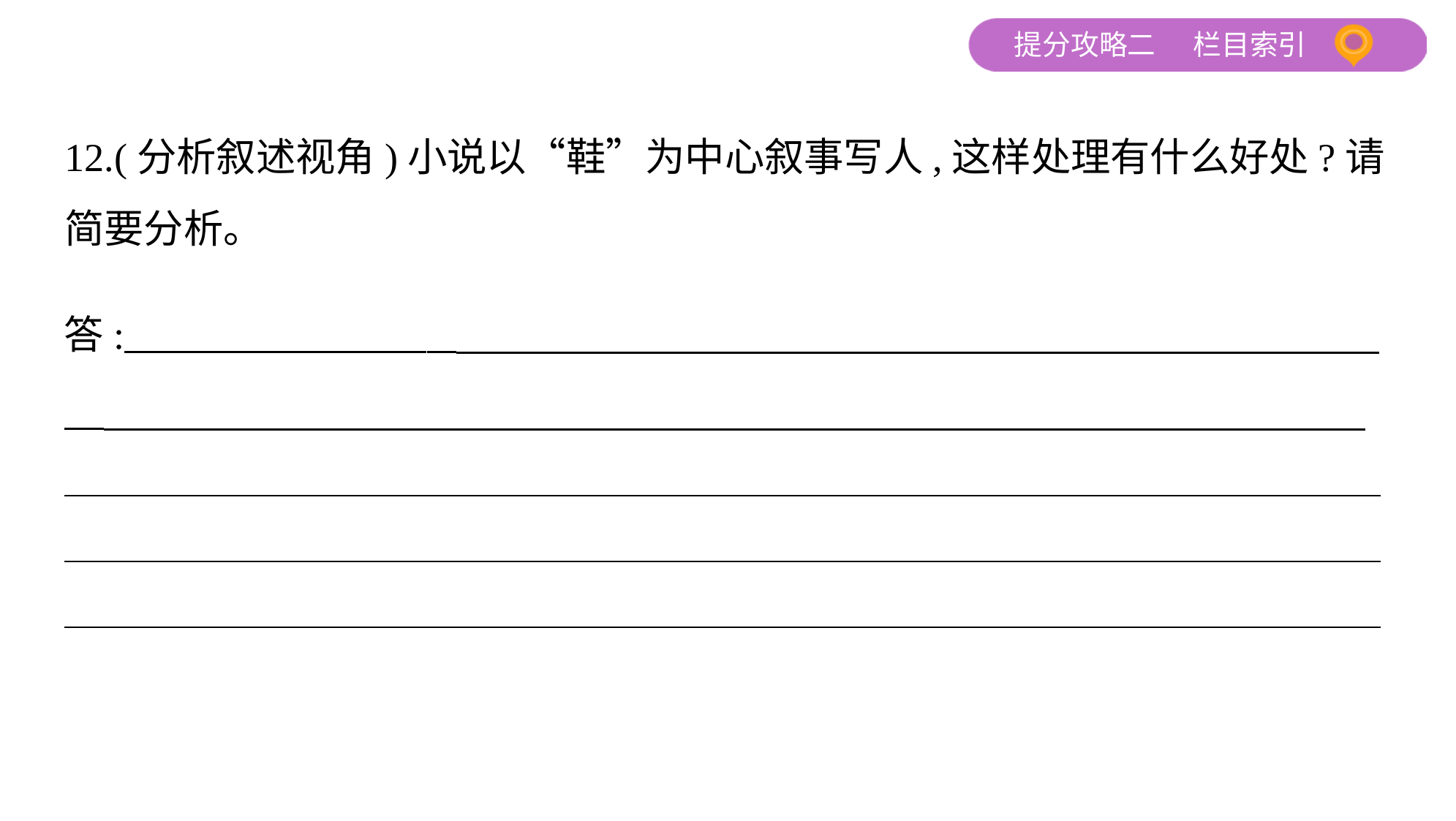

12.(分析叙述视角)小说以“鞋”为中心叙事写人,这样处理有什么好处?请
简要分析。
答: